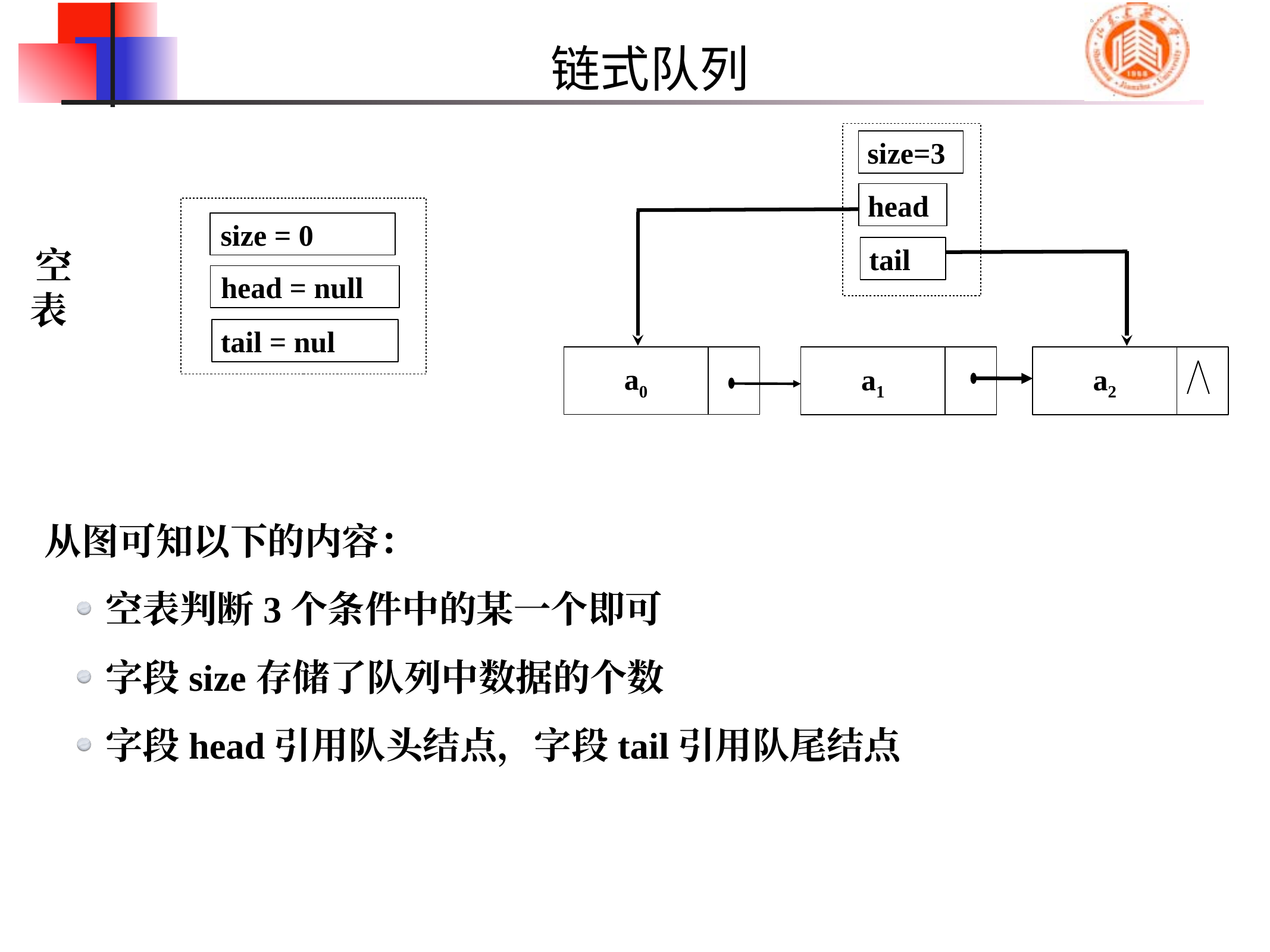

# 链式队列
size=3

head

tail

a0

a1

a2

size = 0
空表
head = null

tail = nul
从图可知以下的内容：
空表判断3个条件中的某一个即可
字段size存储了队列中数据的个数
字段head引用队头结点，字段tail引用队尾结点